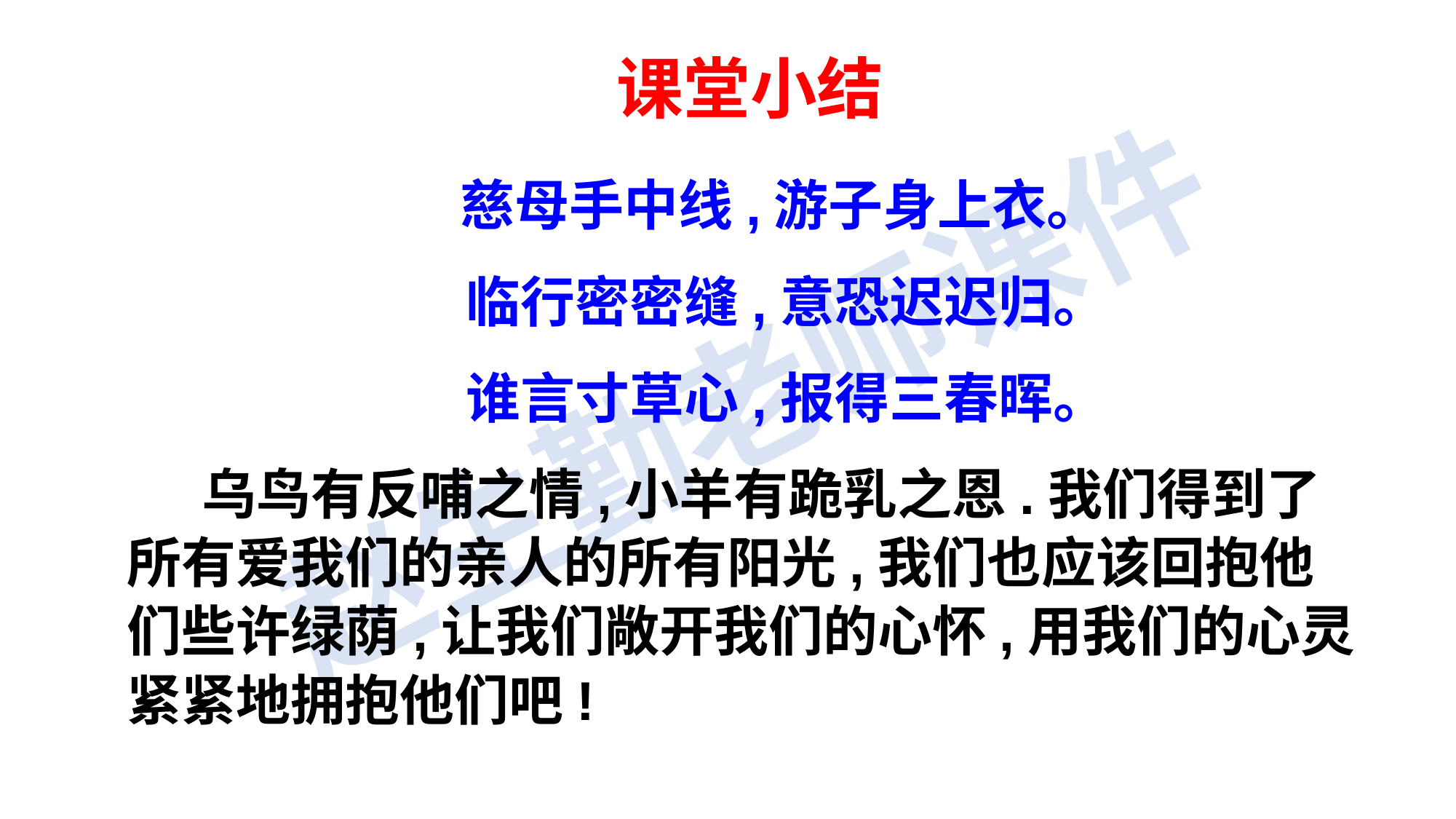

课堂小结

     慈母手中线,游子身上衣。
      临行密密缝,意恐迟迟归。
      谁言寸草心,报得三春晖。
     乌鸟有反哺之情,小羊有跪乳之恩.我们得到了所有爱我们的亲人的所有阳光,我们也应该回抱他们些许绿荫,让我们敞开我们的心怀,用我们的心灵紧紧地拥抱他们吧!